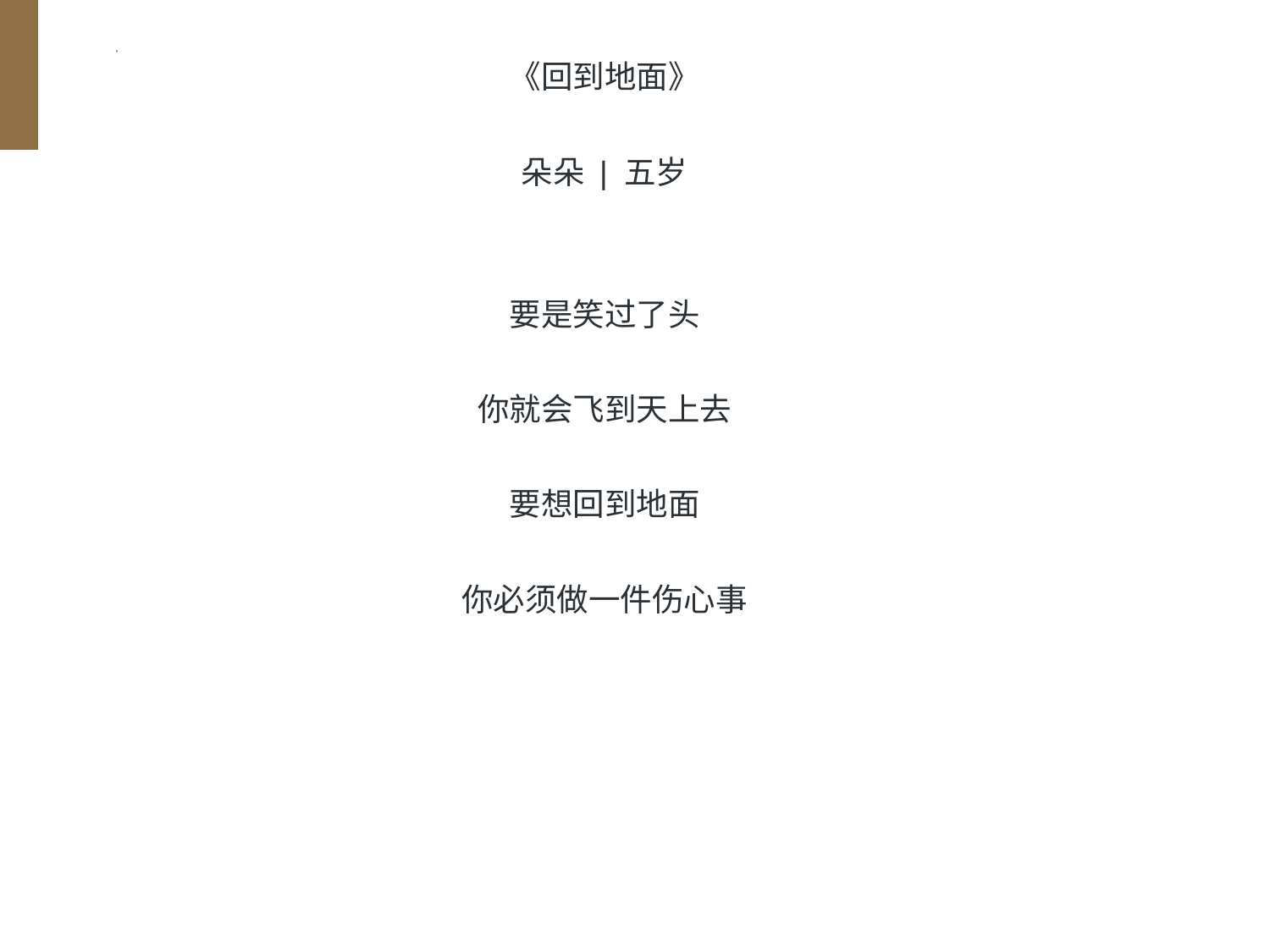

《回到地面》

朵朵 | 五岁

要是笑过了头

你就会飞到天上去

要想回到地面

你必须做一件伤心事